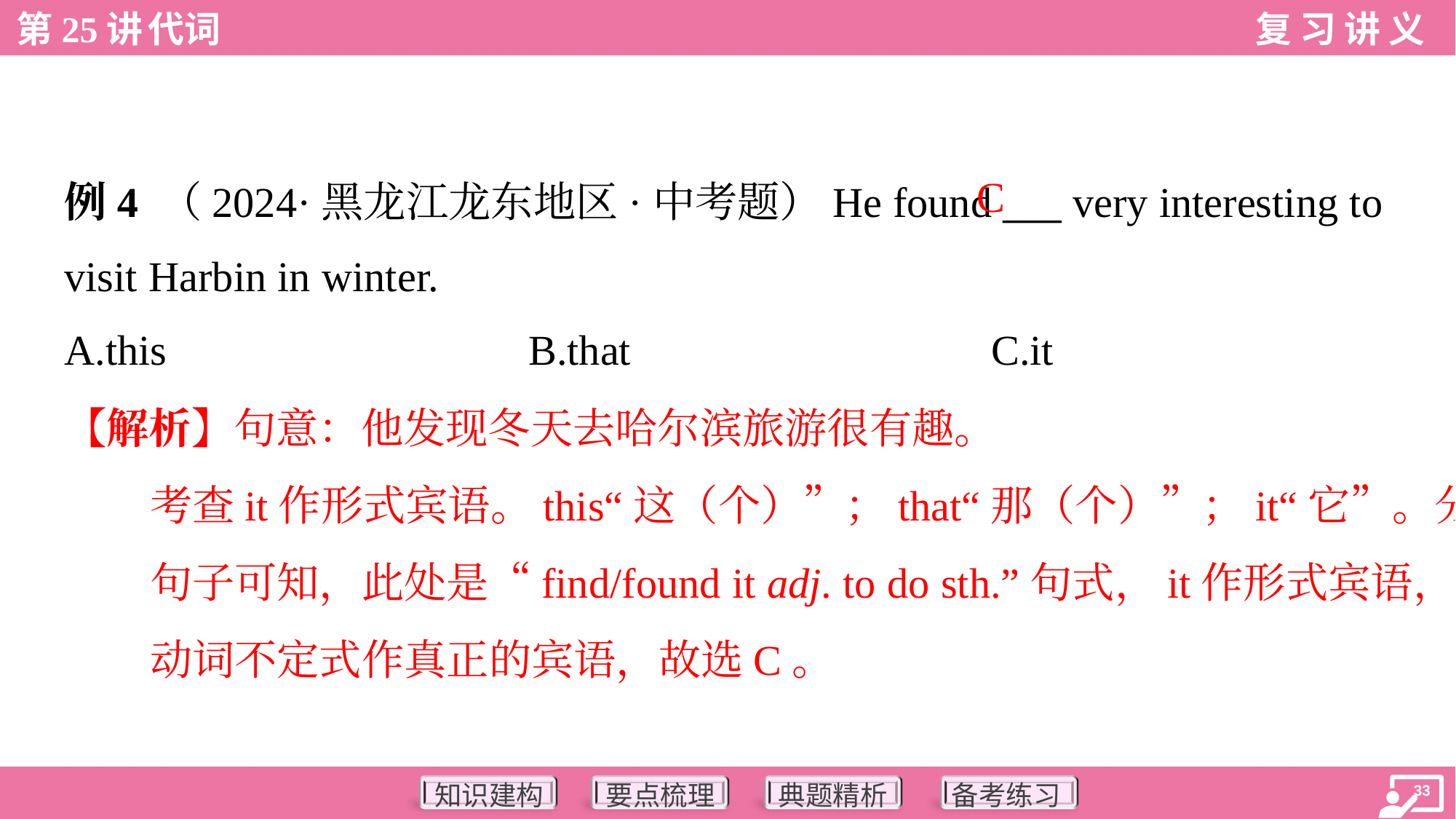

C
例4 （2024·黑龙江龙东地区·中考题）He found ___ very interesting to
visit Harbin in winter.
A.this	B.that	C.it
【解析】句意：他发现冬天去哈尔滨旅游很有趣。
考查it作形式宾语。this“这（个）”；that“那（个）”；it“它”。分析
句子可知，此处是“find/found it adj. to do sth.”句式，it作形式宾语，
动词不定式作真正的宾语，故选C。